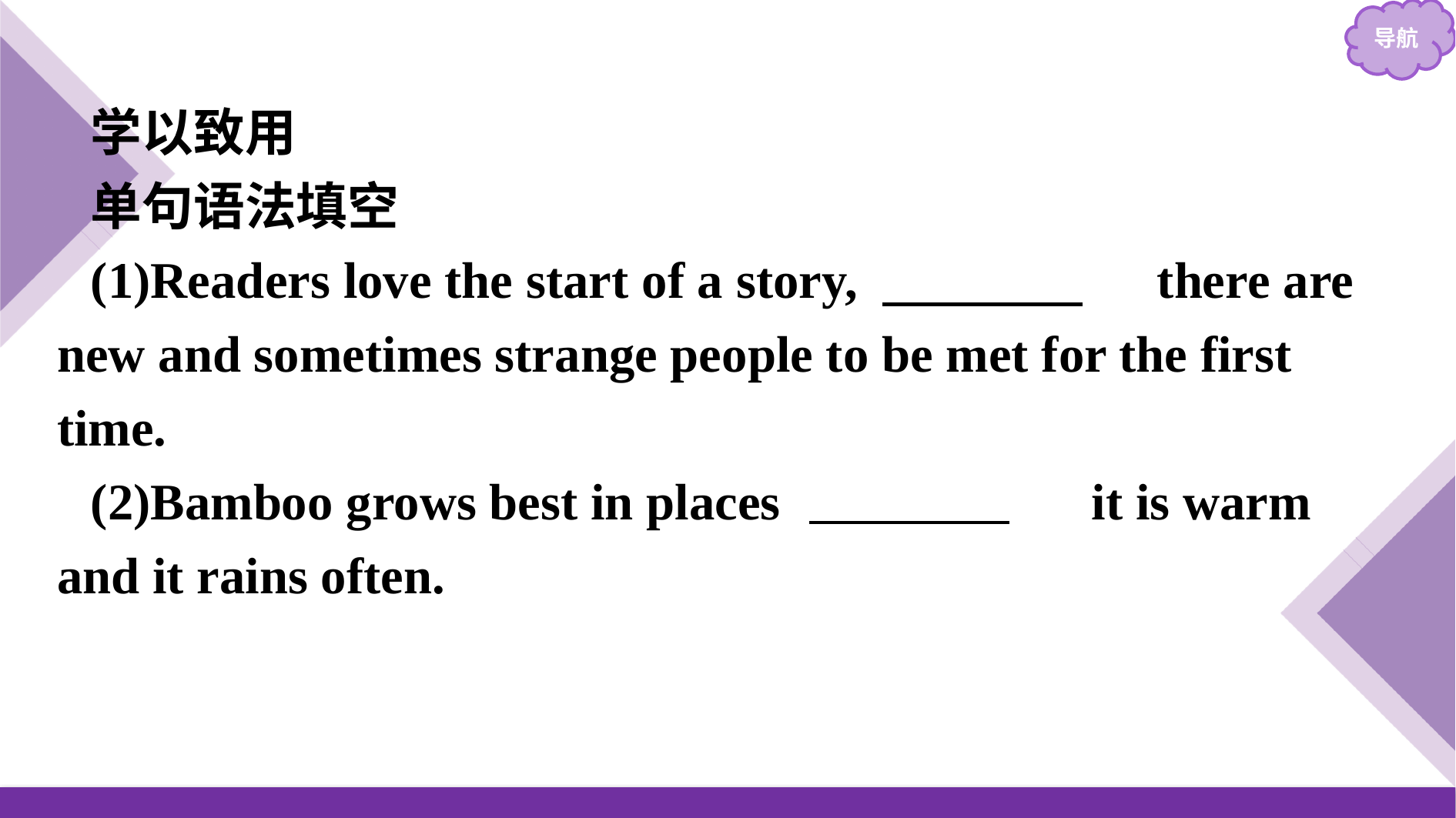

学以致用
单句语法填空
(1)Readers love the start of a story,　where　 there are new and sometimes strange people to be met for the first time.
(2)Bamboo grows best in places 　where　 it is warm and it rains often.